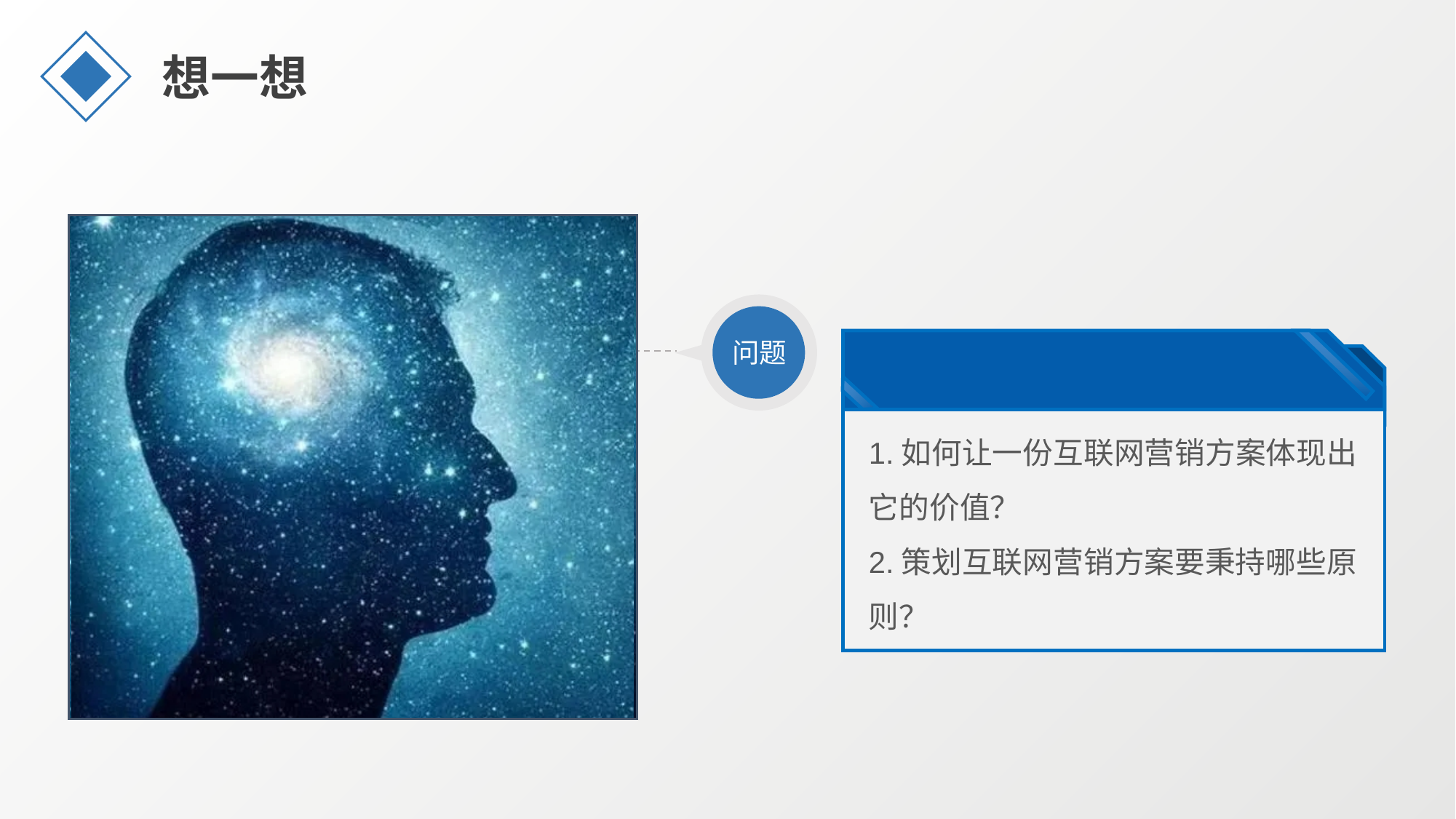

想一想

问题
1.如何让一份互联网营销方案体现出它的价值？
2.策划互联网营销方案要秉持哪些原则？